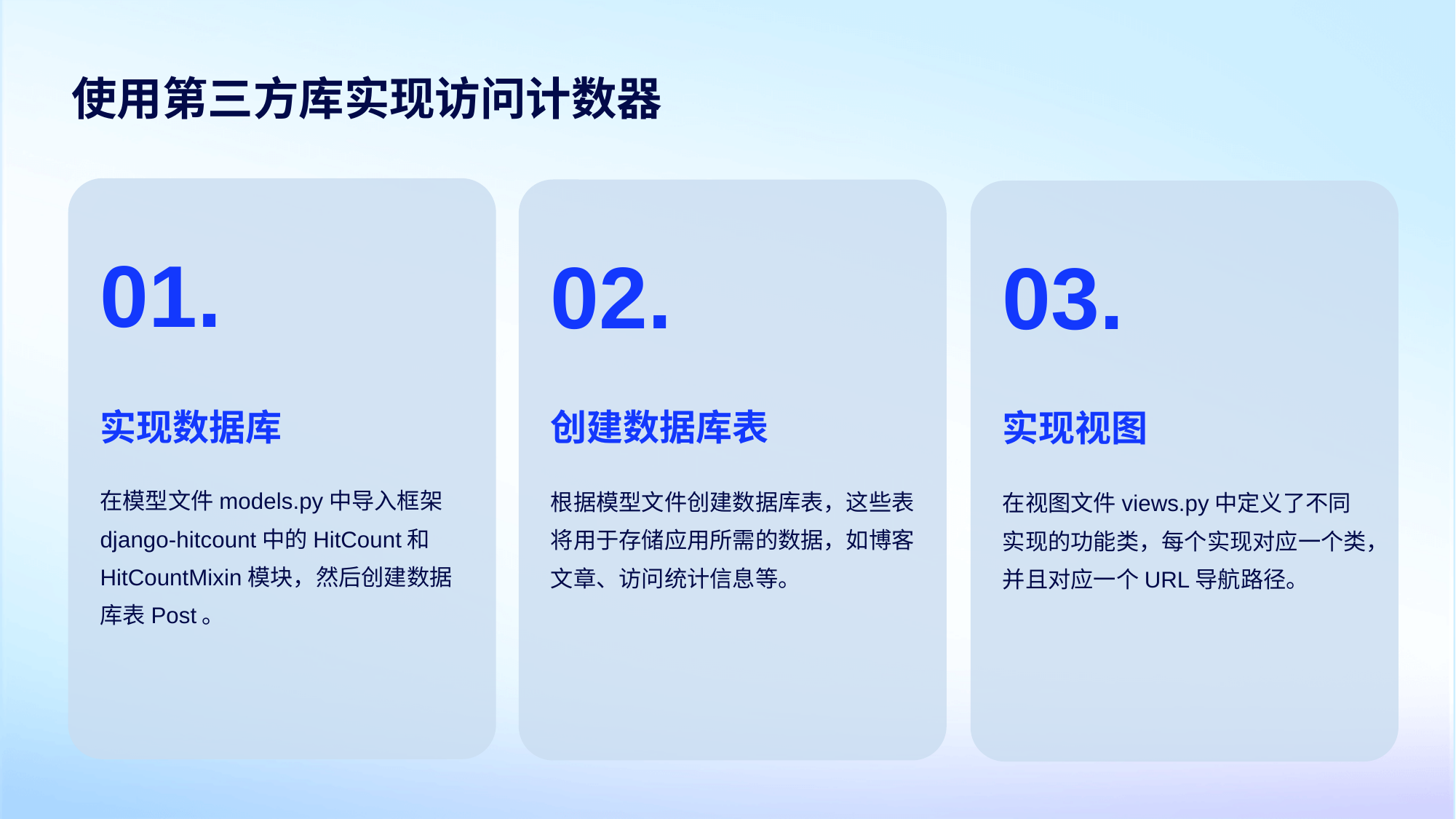

使用第三方库实现访问计数器

01.
02.
03.
实现数据库
创建数据库表
实现视图
在模型文件models.py中导入框架django-hitcount中的HitCount和HitCountMixin模块，然后创建数据库表Post。
根据模型文件创建数据库表，这些表将用于存储应用所需的数据，如博客文章、访问统计信息等。
在视图文件views.py中定义了不同实现的功能类，每个实现对应一个类，并且对应一个URL导航路径。